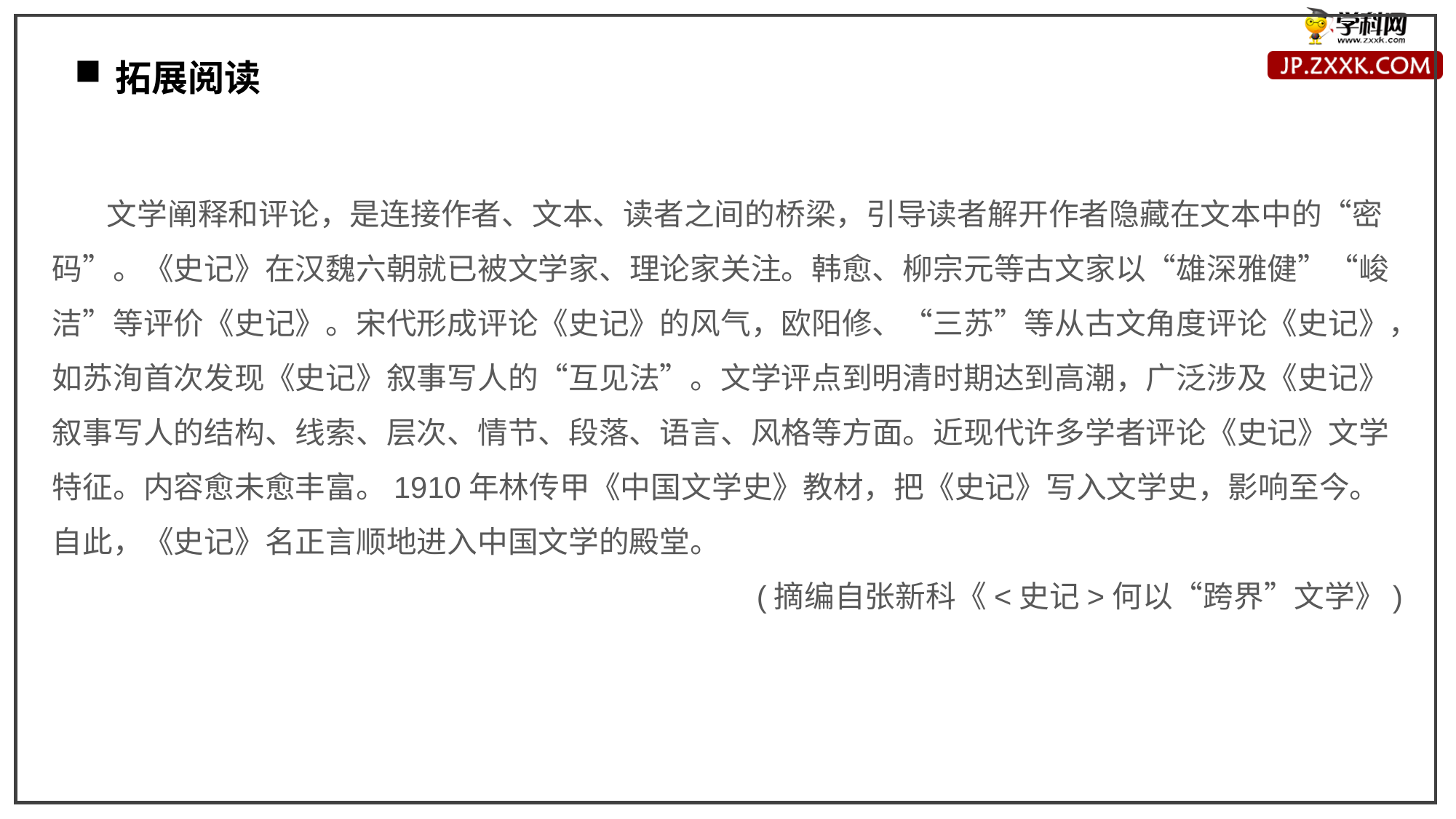

拓展阅读
文学阐释和评论，是连接作者、文本、读者之间的桥梁，引导读者解开作者隐藏在文本中的“密码”。《史记》在汉魏六朝就已被文学家、理论家关注。韩愈、柳宗元等古文家以“雄深雅健”“峻洁”等评价《史记》。宋代形成评论《史记》的风气，欧阳修、“三苏”等从古文角度评论《史记》，如苏洵首次发现《史记》叙事写人的“互见法”。文学评点到明清时期达到高潮，广泛涉及《史记》叙事写人的结构、线索、层次、情节、段落、语言、风格等方面。近现代许多学者评论《史记》文学特征。内容愈未愈丰富。1910年林传甲《中国文学史》教材，把《史记》写入文学史，影响至今。自此，《史记》名正言顺地进入中国文学的殿堂。
(摘编自张新科《<史记>何以“跨界”文学》)